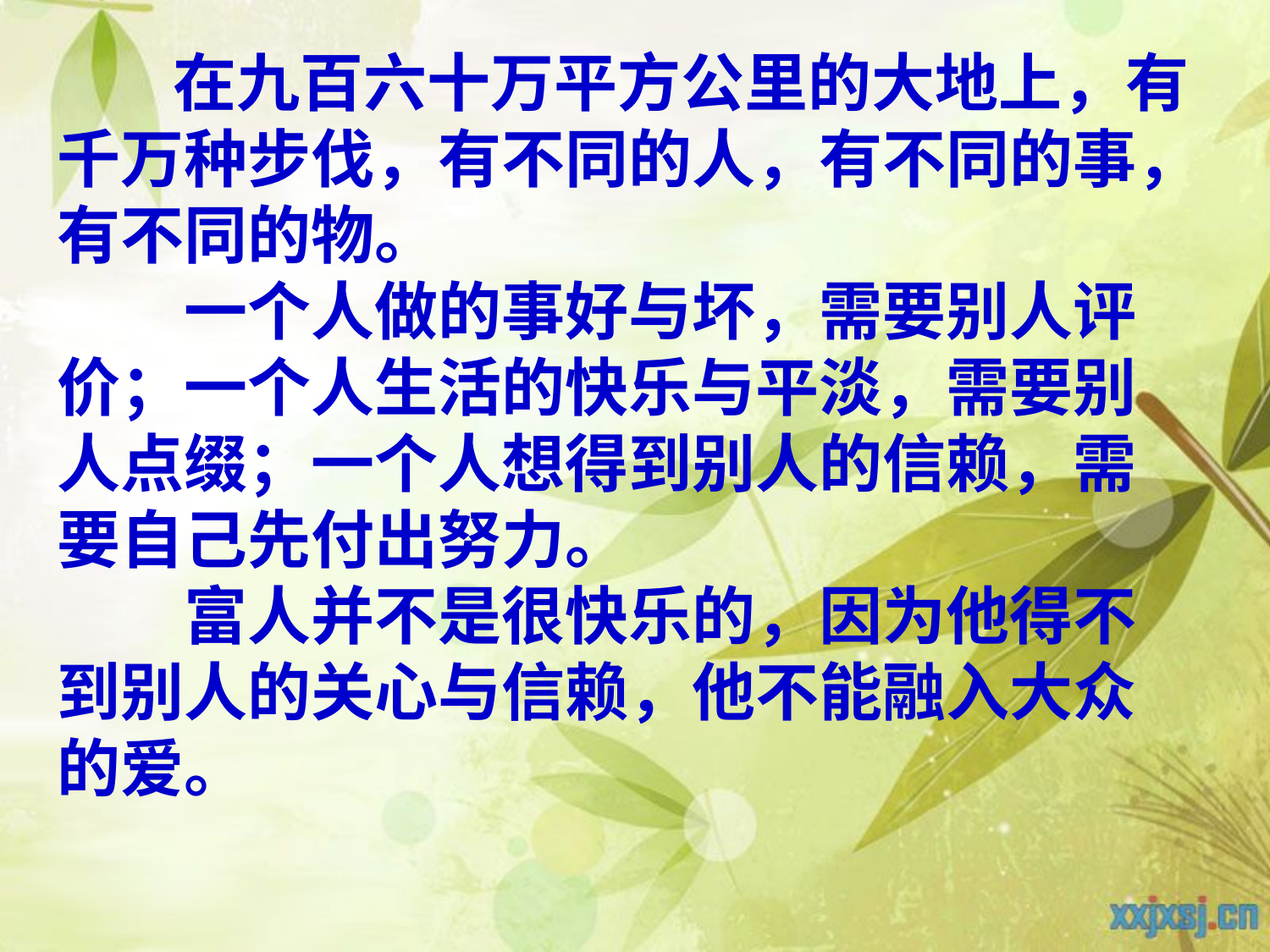

在九百六十万平方公里的大地上，有千万种步伐，有不同的人，有不同的事，有不同的物。
　　一个人做的事好与坏，需要别人评价；一个人生活的快乐与平淡，需要别人点缀；一个人想得到别人的信赖，需要自己先付出努力。
　　富人并不是很快乐的，因为他得不到别人的关心与信赖，他不能融入大众的爱。